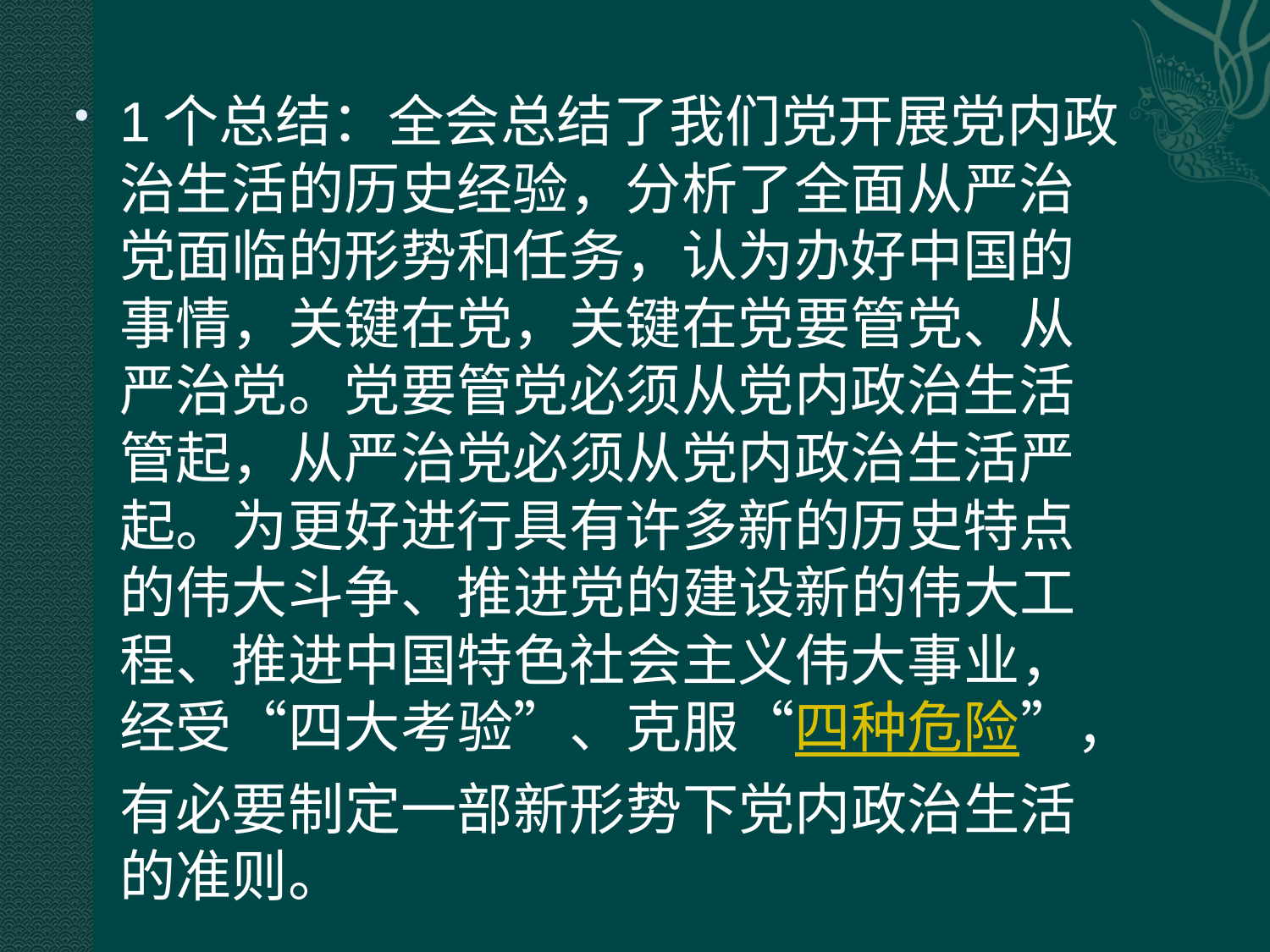

1个总结：全会总结了我们党开展党内政治生活的历史经验，分析了全面从严治党面临的形势和任务，认为办好中国的事情，关键在党，关键在党要管党、从严治党。党要管党必须从党内政治生活管起，从严治党必须从党内政治生活严起。为更好进行具有许多新的历史特点的伟大斗争、推进党的建设新的伟大工程、推进中国特色社会主义伟大事业，经受“四大考验”、克服“四种危险”，有必要制定一部新形势下党内政治生活的准则。